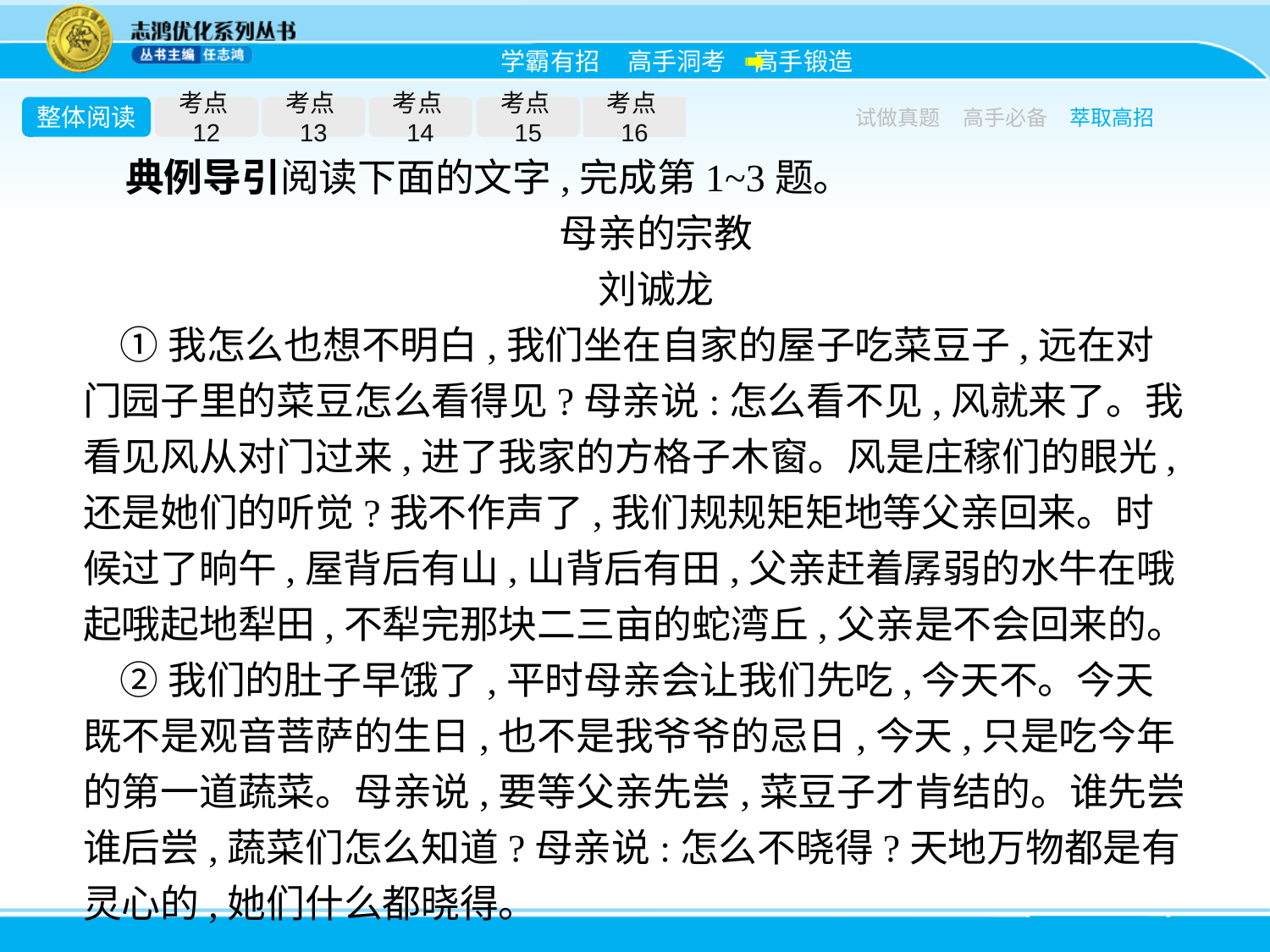

整体阅读
考点12
考点13
考点14
考点15
考点16
试做真题
高手必备
萃取高招
典例导引阅读下面的文字,完成第1~3题。
母亲的宗教
刘诚龙
①我怎么也想不明白,我们坐在自家的屋子吃菜豆子,远在对门园子里的菜豆怎么看得见?母亲说:怎么看不见,风就来了。我看见风从对门过来,进了我家的方格子木窗。风是庄稼们的眼光,还是她们的听觉?我不作声了,我们规规矩矩地等父亲回来。时候过了晌午,屋背后有山,山背后有田,父亲赶着孱弱的水牛在哦起哦起地犁田,不犁完那块二三亩的蛇湾丘,父亲是不会回来的。
②我们的肚子早饿了,平时母亲会让我们先吃,今天不。今天既不是观音菩萨的生日,也不是我爷爷的忌日,今天,只是吃今年的第一道蔬菜。母亲说,要等父亲先尝,菜豆子才肯结的。谁先尝谁后尝,蔬菜们怎么知道?母亲说:怎么不晓得?天地万物都是有灵心的,她们什么都晓得。